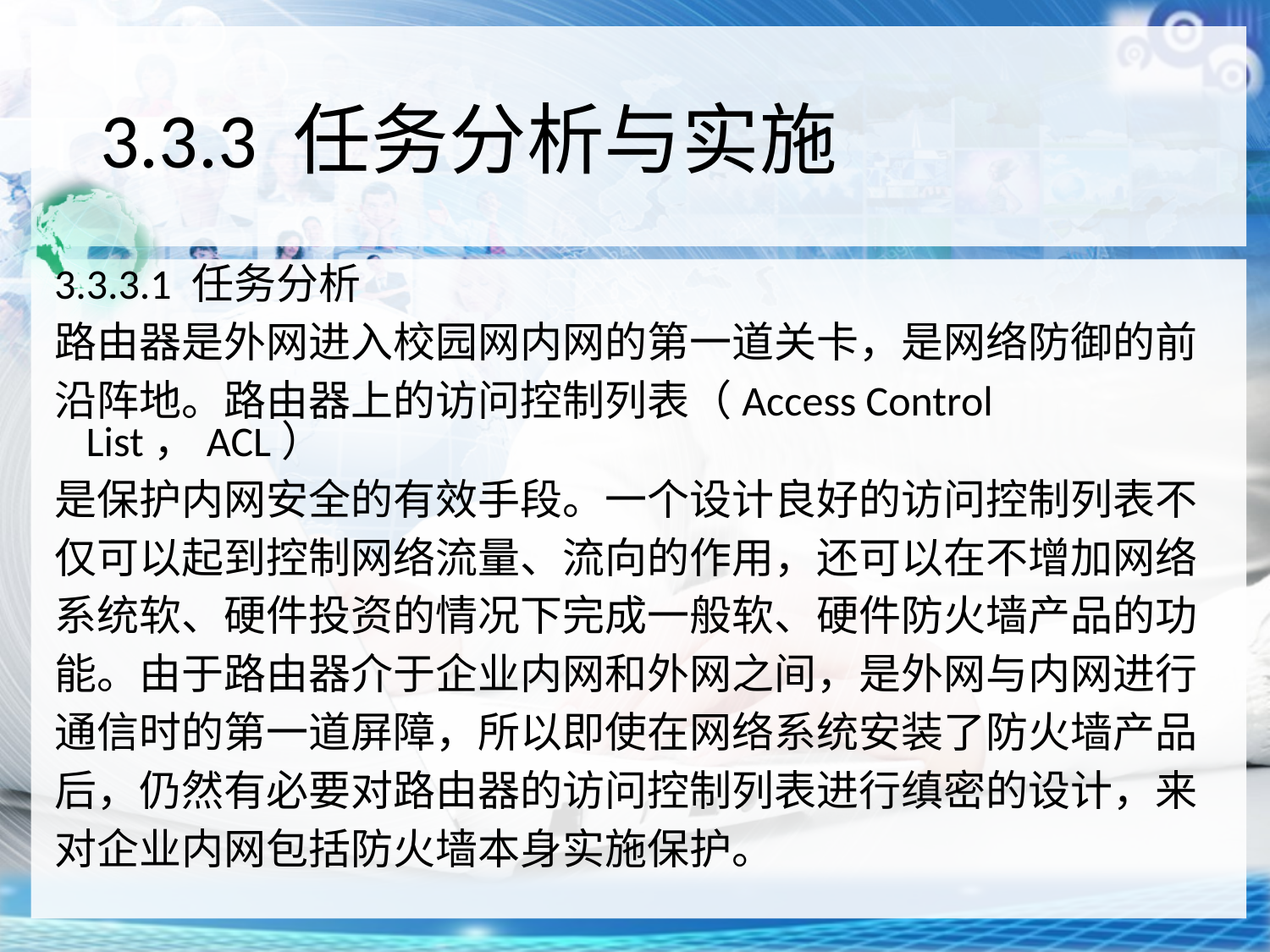

# 3.3.3 任务分析与实施
3.3.3.1 任务分析
路由器是外网进入校园网内网的第一道关卡，是网络防御的前
沿阵地。路由器上的访问控制列表（Access Control List，ACL）
是保护内网安全的有效手段。一个设计良好的访问控制列表不
仅可以起到控制网络流量、流向的作用，还可以在不增加网络
系统软、硬件投资的情况下完成一般软、硬件防火墙产品的功
能。由于路由器介于企业内网和外网之间，是外网与内网进行
通信时的第一道屏障，所以即使在网络系统安装了防火墙产品
后，仍然有必要对路由器的访问控制列表进行缜密的设计，来
对企业内网包括防火墙本身实施保护。